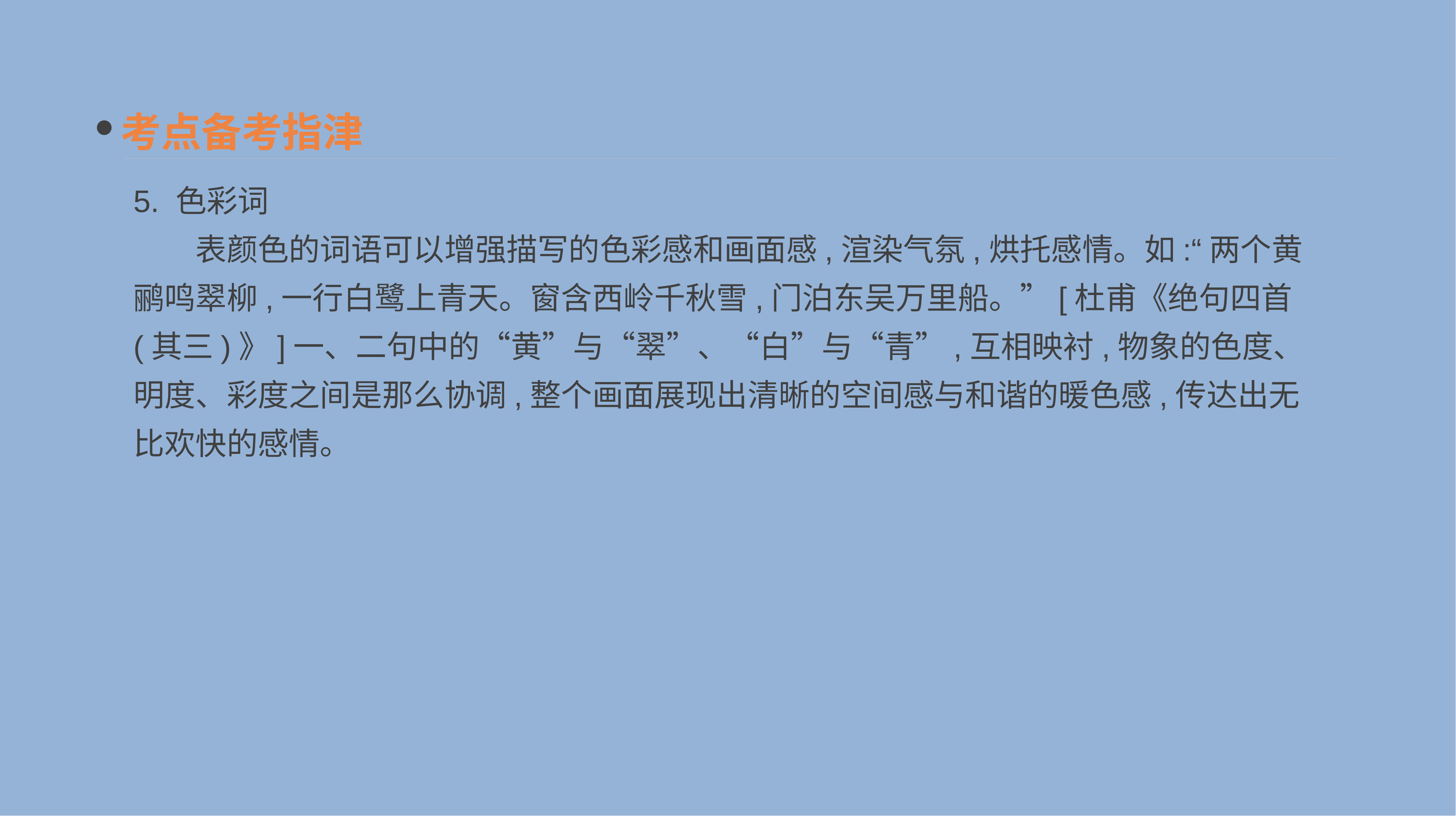

考点备考指津

5. 色彩词
　　表颜色的词语可以增强描写的色彩感和画面感,渲染气氛,烘托感情。如:“两个黄鹂鸣翠柳,一行白鹭上青天。窗含西岭千秋雪,门泊东吴万里船。”[杜甫《绝句四首(其三)》]一、二句中的“黄”与“翠”、“白”与“青”,互相映衬,物象的色度、明度、彩度之间是那么协调,整个画面展现出清晰的空间感与和谐的暖色感,传达出无比欢快的感情。